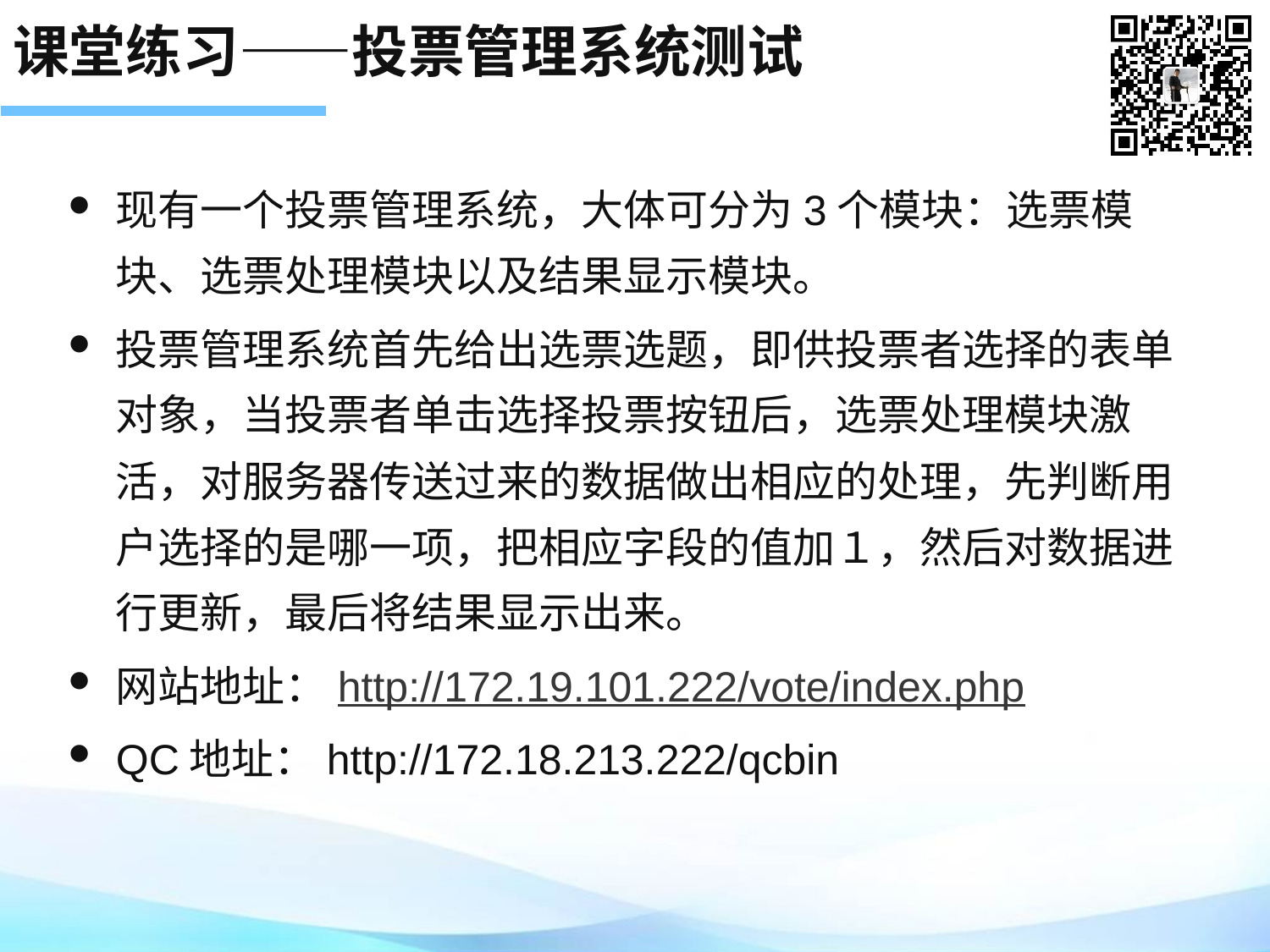

# 课堂练习——投票管理系统测试
现有一个投票管理系统，大体可分为3个模块：选票模块、选票处理模块以及结果显示模块。
投票管理系统首先给出选票选题，即供投票者选择的表单对象，当投票者单击选择投票按钮后，选票处理模块激活，对服务器传送过来的数据做出相应的处理，先判断用户选择的是哪一项，把相应字段的值加１，然后对数据进行更新，最后将结果显示出来。
网站地址：http://172.19.101.222/vote/index.php
QC地址：http://172.18.213.222/qcbin